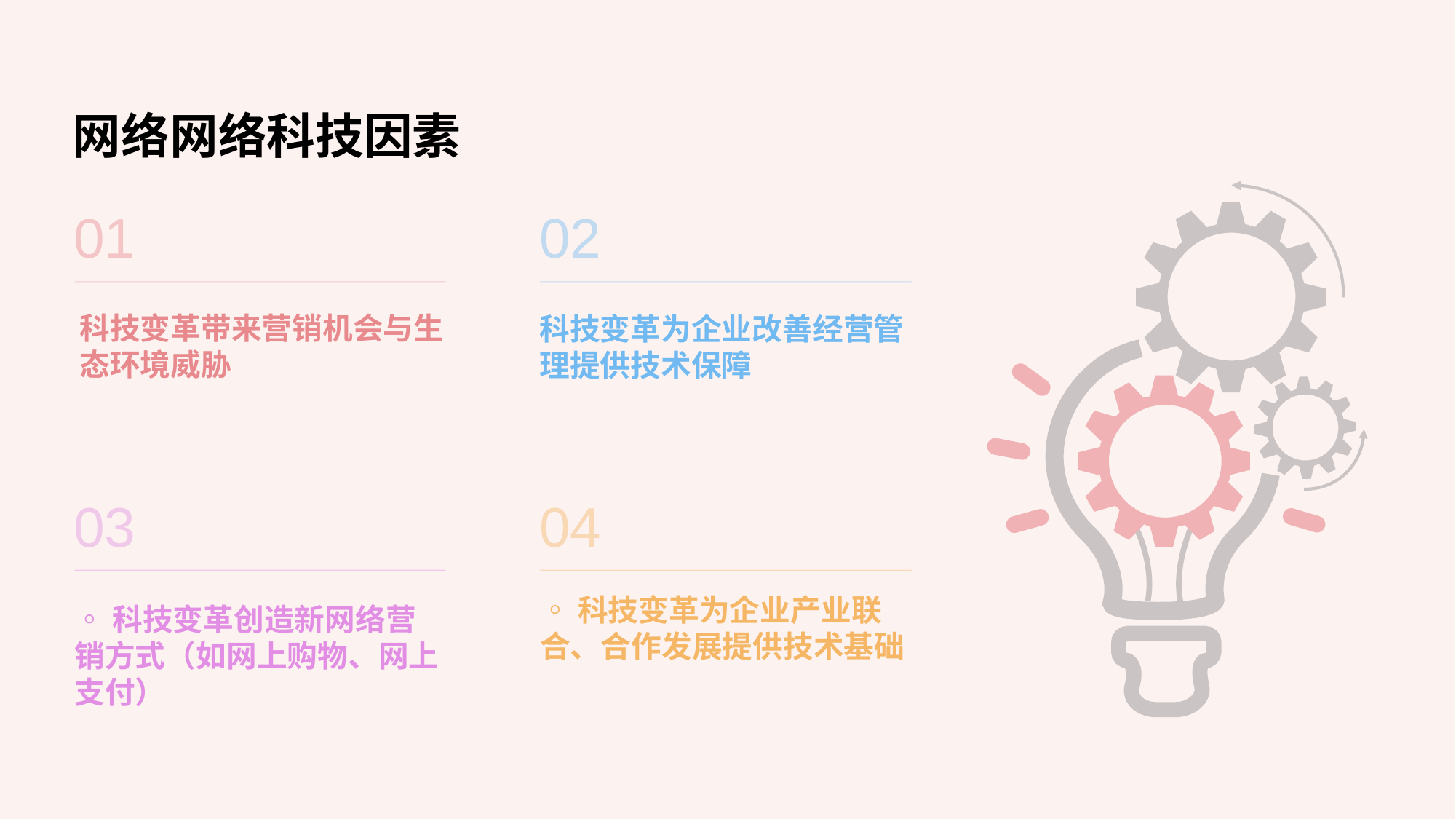

# 网络网络科技因素

01
02
科技变革为企业改善经营管理提供技术保障
科技变革带来营销机会与生态环境威胁

03
04

◦科技变革创造新网络营销方式（如网上购物、网上支付）
◦科技变革为企业产业联合、合作发展提供技术基础